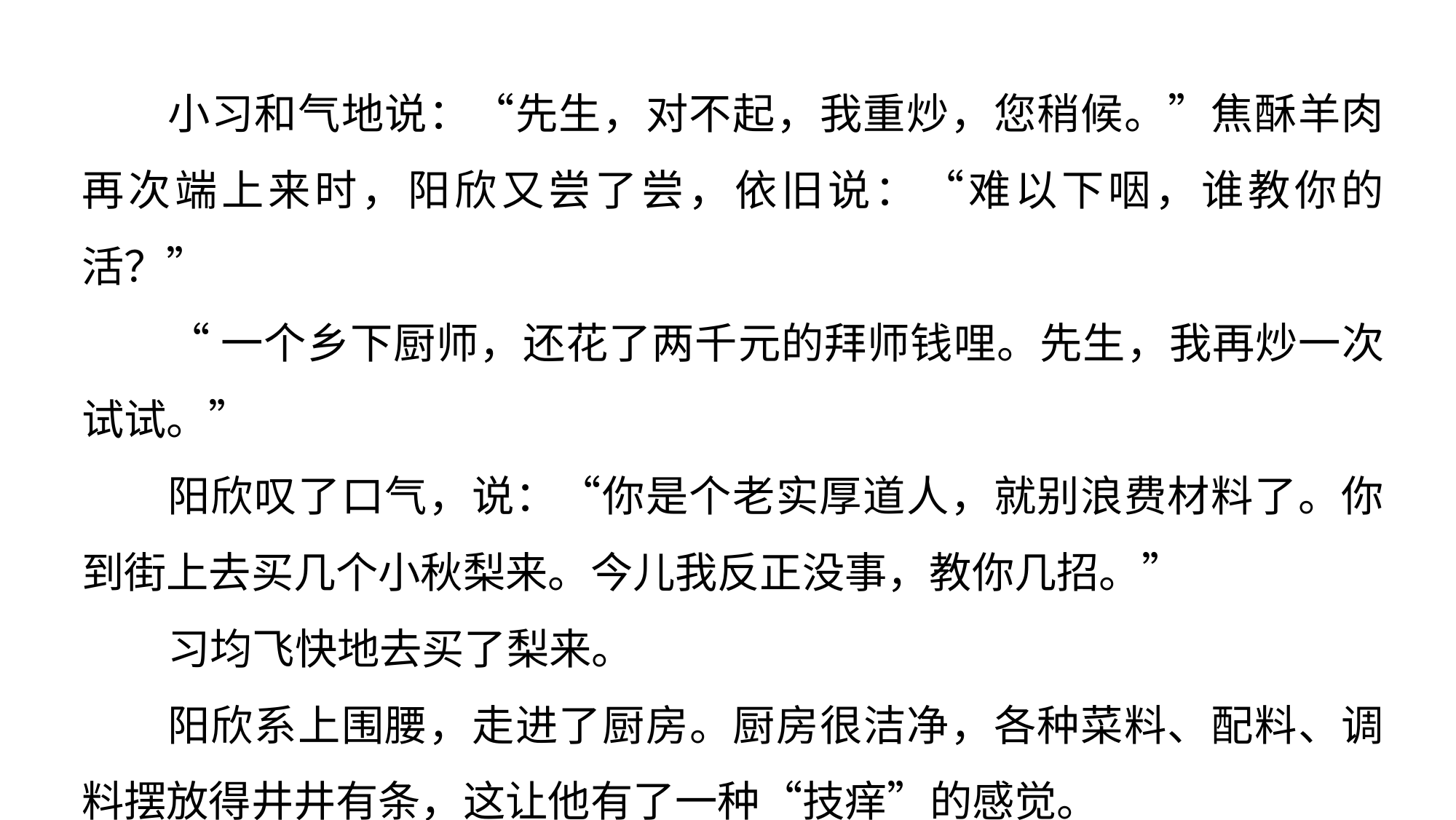

小习和气地说：“先生，对不起，我重炒，您稍候。”焦酥羊肉再次端上来时，阳欣又尝了尝，依旧说：“难以下咽，谁教你的活？”
“一个乡下厨师，还花了两千元的拜师钱哩。先生，我再炒一次试试。”
阳欣叹了口气，说：“你是个老实厚道人，就别浪费材料了。你到街上去买几个小秋梨来。今儿我反正没事，教你几招。”
习均飞快地去买了梨来。
阳欣系上围腰，走进了厨房。厨房很洁净，各种菜料、配料、调料摆放得井井有条，这让他有了一种“技痒”的感觉。